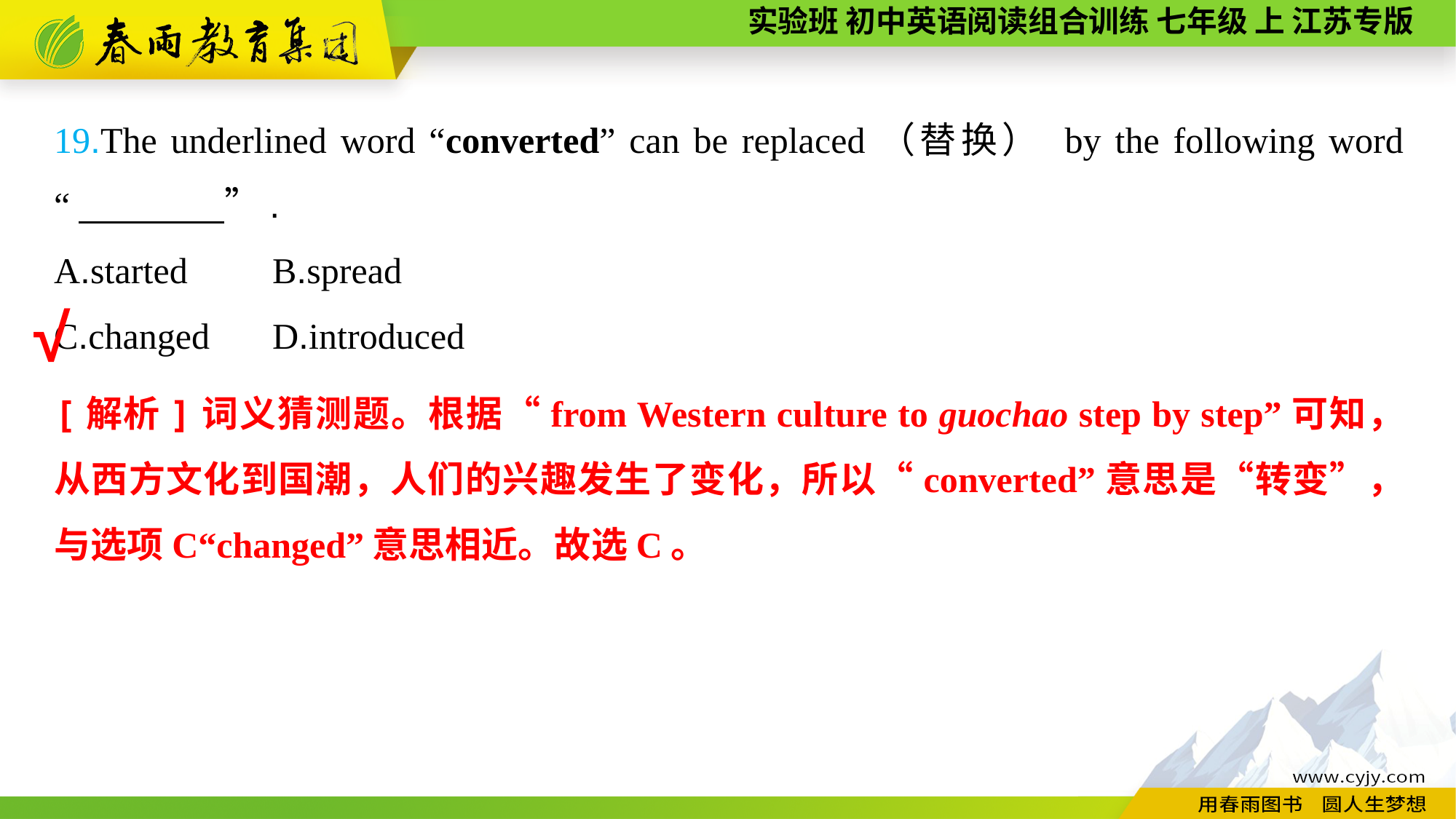

19.The underlined word “converted” can be replaced（替换） by the following word “　　　　”.
A.started	B.spread
C.changed	D.introduced
√
[解析]词义猜测题。根据“from Western culture to guochao step by step”可知，从西方文化到国潮，人们的兴趣发生了变化，所以“converted”意思是“转变”，与选项C“changed”意思相近。故选C。